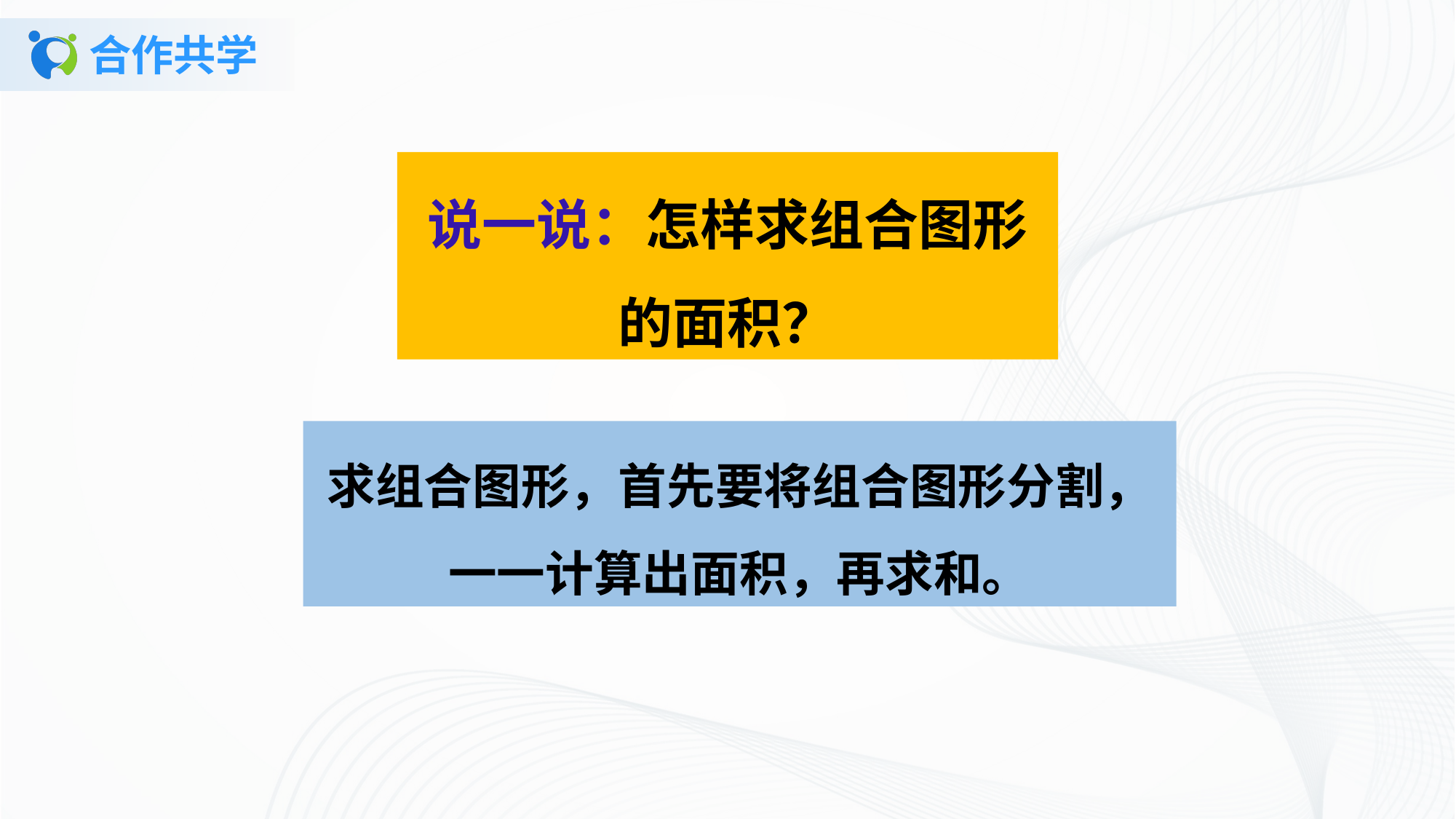

# 合作共学
说一说：怎样求组合图形的面积？
求组合图形，首先要将组合图形分割，一一计算出面积，再求和。